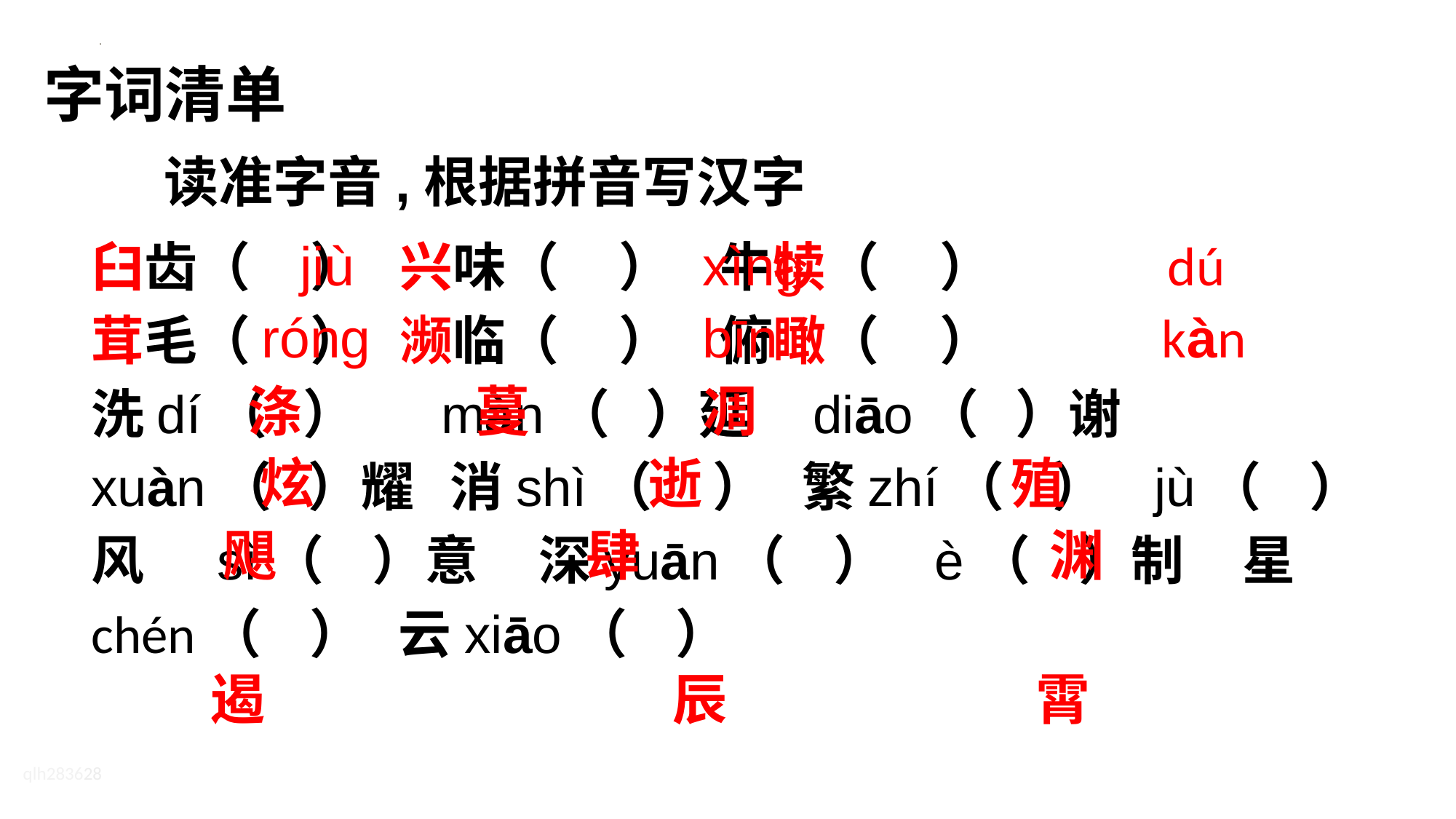

字词清单

读准字音,根据拼音写汉字
臼齿（     ）   兴味（     ）    牛犊（     ）
茸毛（     ）   濒临（     ）    俯瞰（     ）
洗dí（   ）      màn（   ）延    diāo（   ）谢
xuàn（   ）耀   消shì（     ）   繁zhí（    ）   jù（    ）风     sì（    ）意     深yuān（    ）   è（    ）制      星chén（    ）   云xiāo（    ）
    jiù                       xìnɡ                        dú
 rónɡ                      bīn                               kàn

       涤              蔓              凋
        炫                           逝                         殖
     飓                         肆                                 渊
    遏                                 辰                         霄
qlh283628